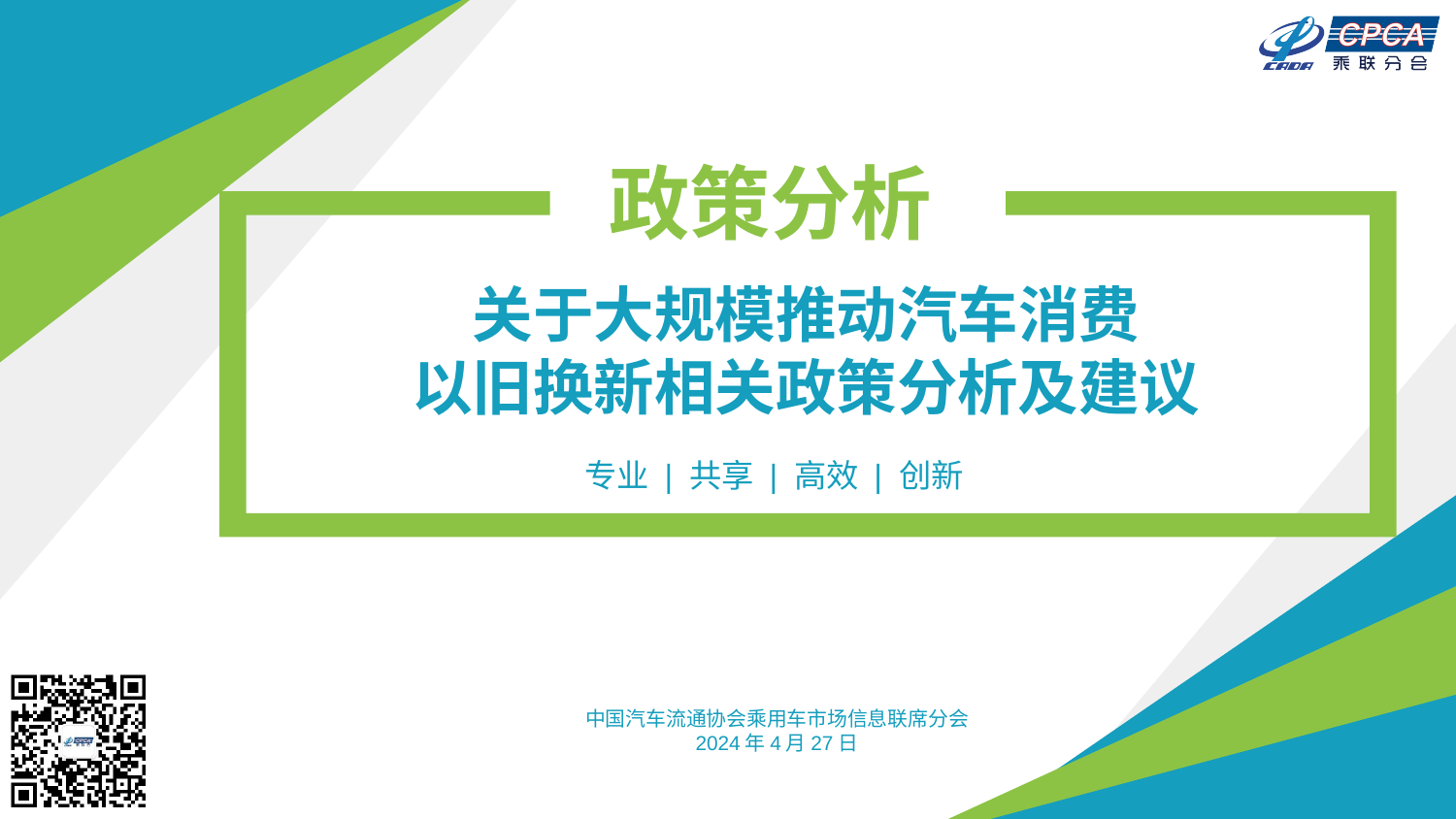

关于大规模推动汽车消费
以旧换新相关政策分析及建议
中国汽车流通协会乘用车市场信息联席分会
2024年4月27日